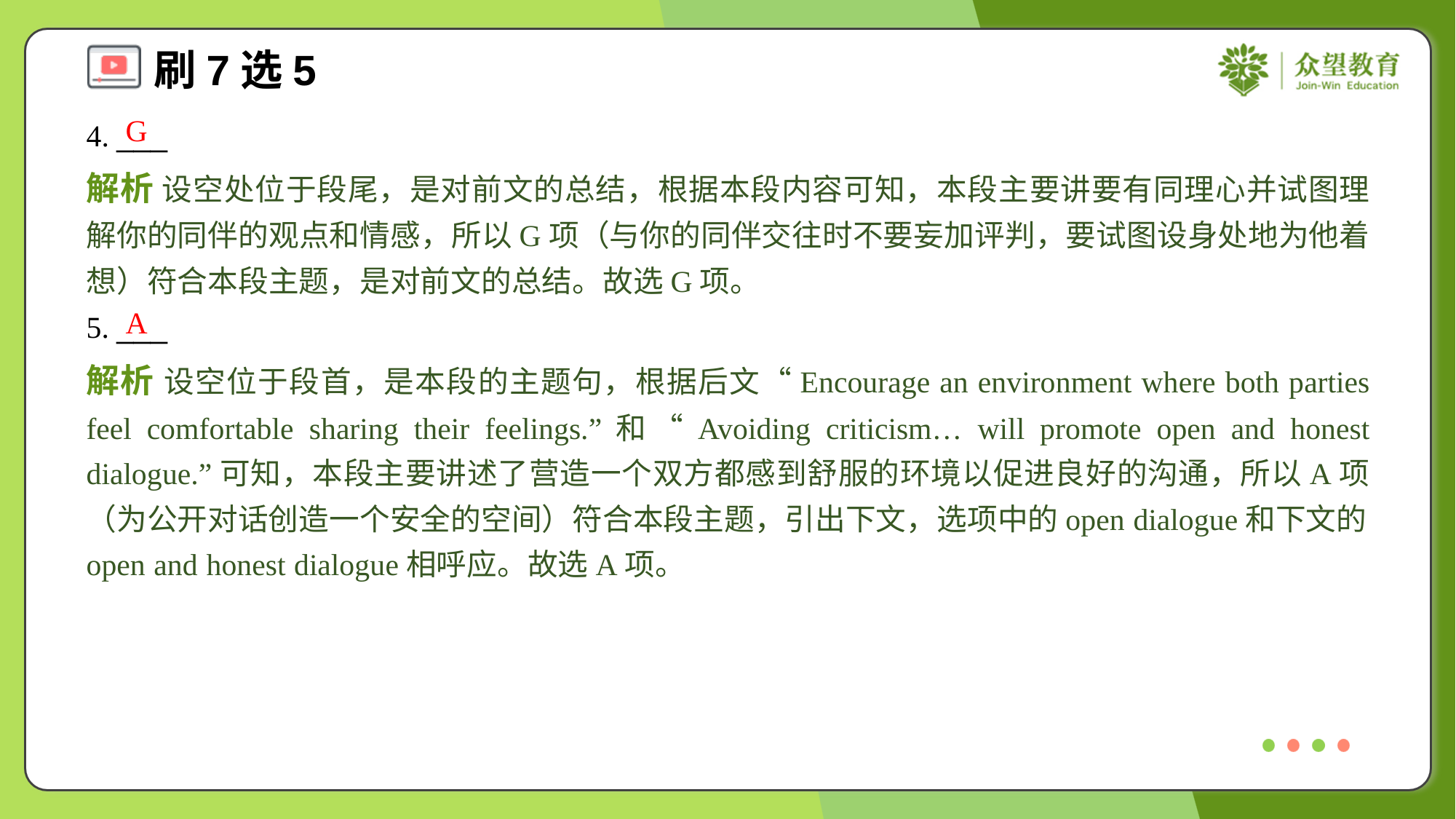

G
4. ___
解析 设空处位于段尾，是对前文的总结，根据本段内容可知，本段主要讲要有同理心并试图理解你的同伴的观点和情感，所以G项（与你的同伴交往时不要妄加评判，要试图设身处地为他着想）符合本段主题，是对前文的总结。故选G项。
A
5. ___
解析 设空位于段首，是本段的主题句，根据后文“Encourage an environment where both parties feel comfortable sharing their feelings.”和“Avoiding criticism… will promote open and honest dialogue.”可知，本段主要讲述了营造一个双方都感到舒服的环境以促进良好的沟通，所以A项（为公开对话创造一个安全的空间）符合本段主题，引出下文，选项中的open dialogue和下文的open and honest dialogue相呼应。故选A项。